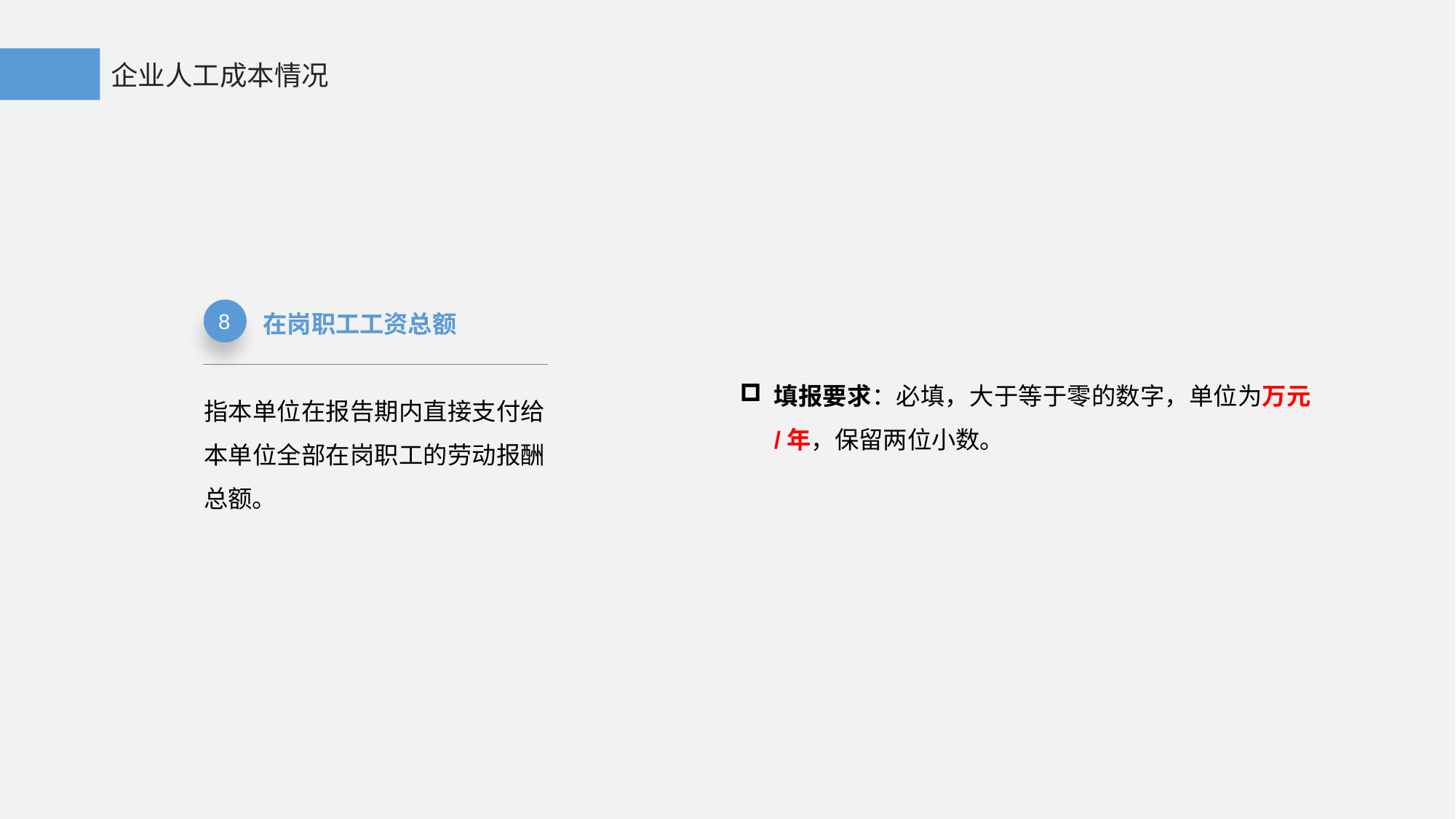

企业人工成本情况

在岗职工工资总额
8
填报要求：必填，大于等于零的数字，单位为万元/年，保留两位小数。
指本单位在报告期内直接支付给本单位全部在岗职工的劳动报酬总额。

27